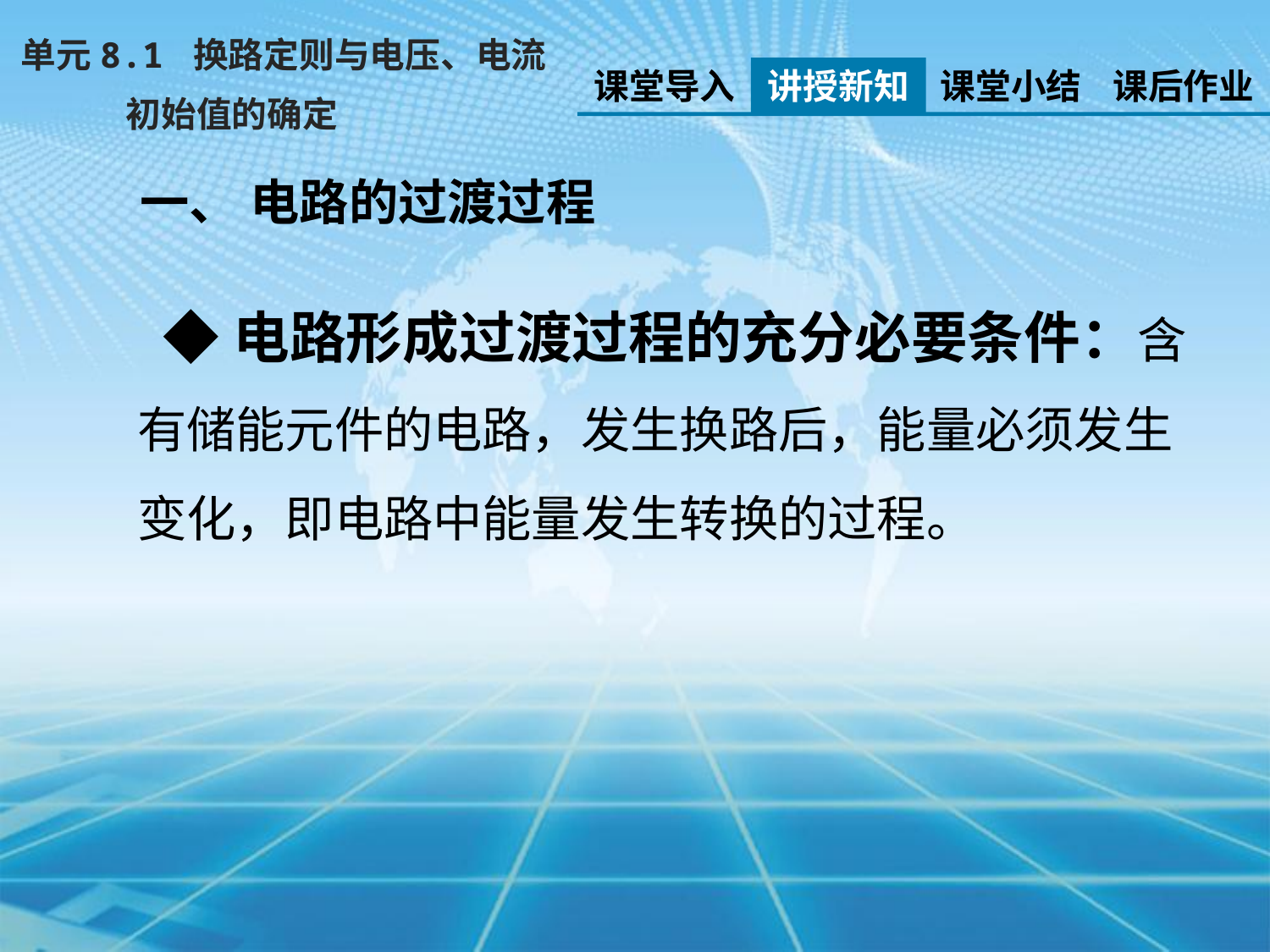

单元8.1 换路定则与电压、电流
            初始值的确定
课堂导入
讲授新知
课堂小结
课后作业
一、 电路的过渡过程
  ◆电路形成过渡过程的充分必要条件：含有储能元件的电路，发生换路后，能量必须发生变化，即电路中能量发生转换的过程。